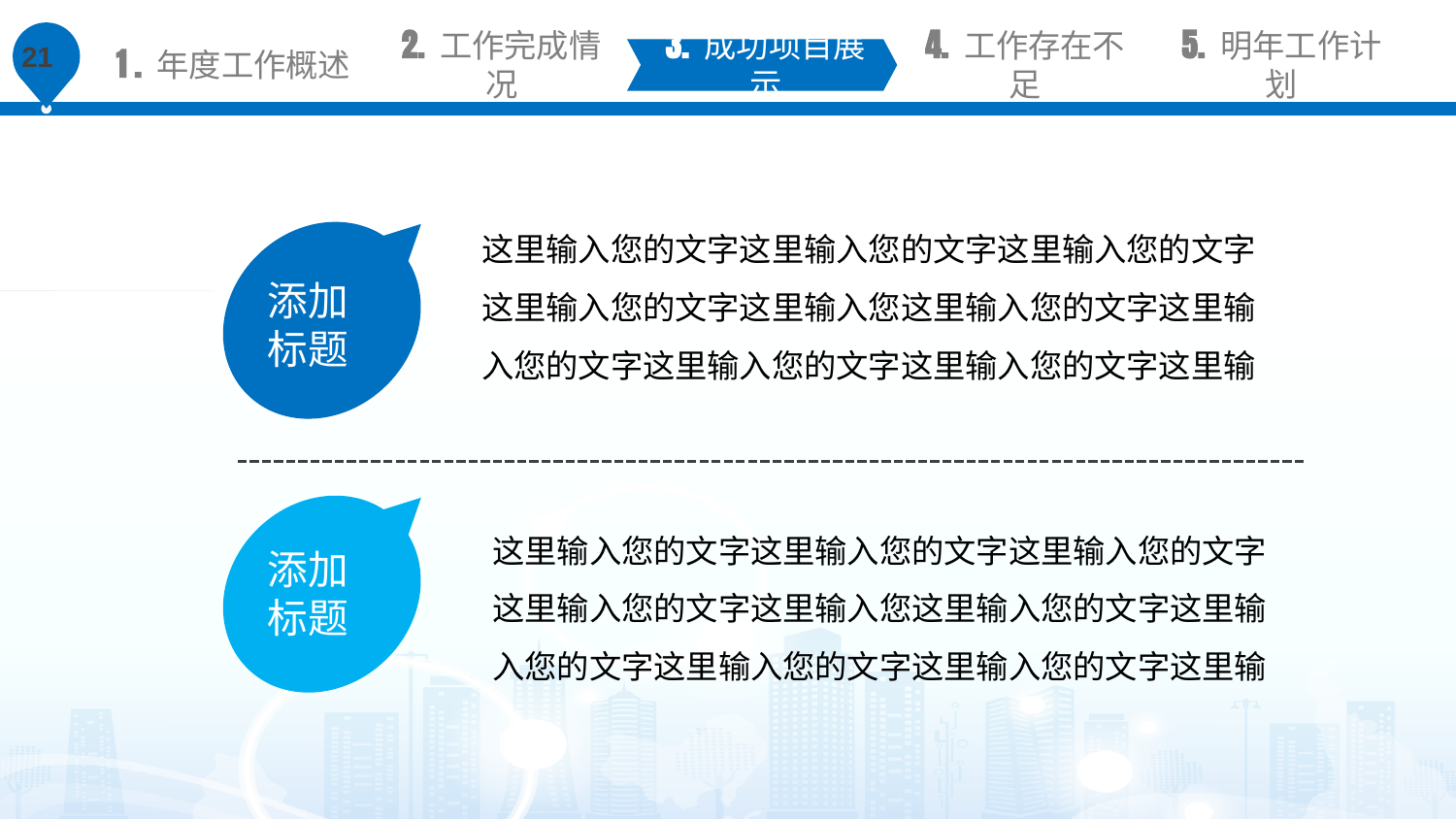

1 . 年度工作概述
2. 工作完成情况
3. 成功项目展示
4. 工作存在不足
5. 明年工作计划
这里输入您的文字这里输入您的文字这里输入您的文字这里输入您的文字这里输入您这里输入您的文字这里输入您的文字这里输入您的文字这里输入您的文字这里输

添加标题

添加标题
这里输入您的文字这里输入您的文字这里输入您的文字这里输入您的文字这里输入您这里输入您的文字这里输入您的文字这里输入您的文字这里输入您的文字这里输